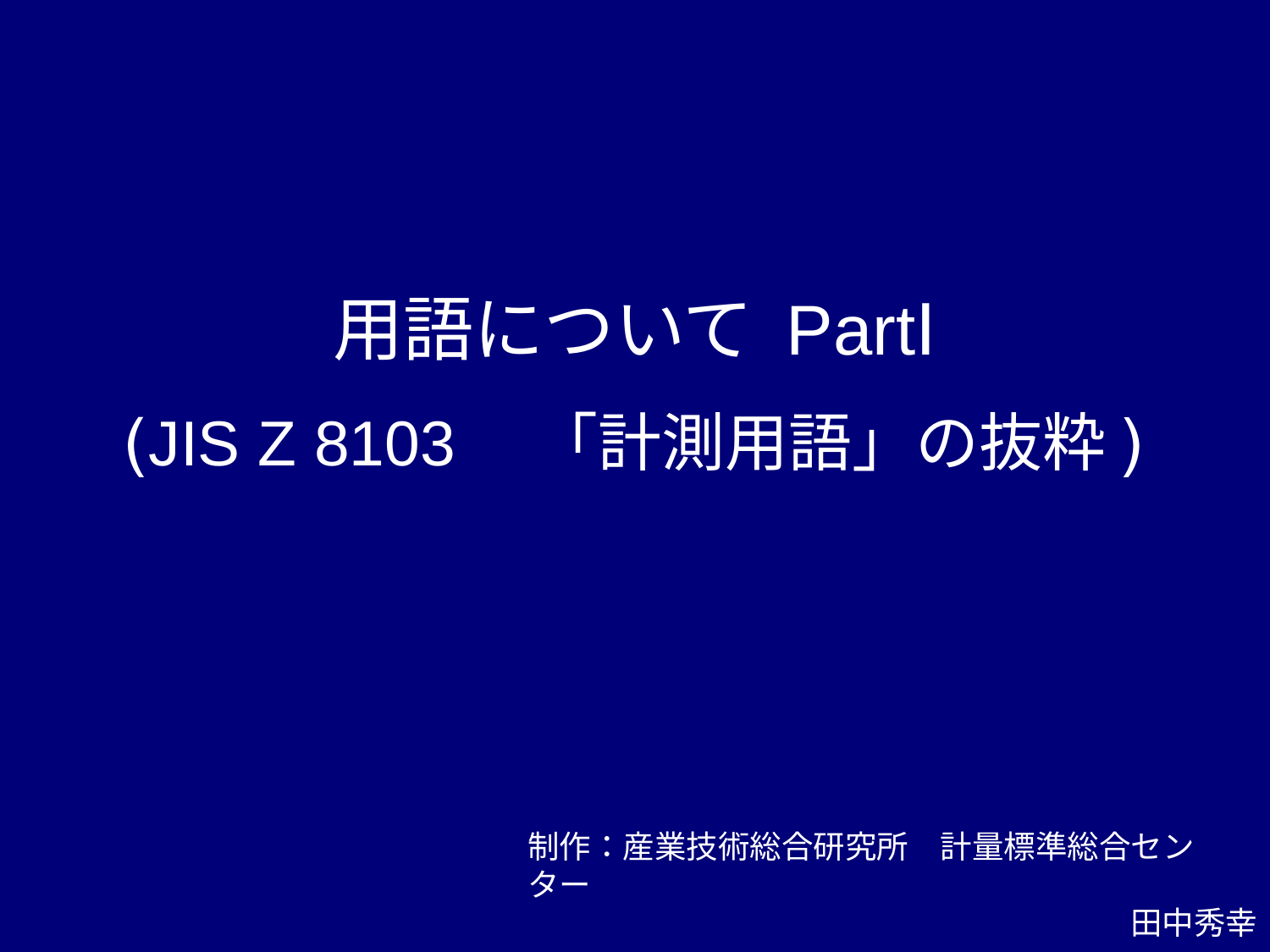

# 用語について PartⅠ
(JIS Z 8103　「計測用語」の抜粋)
制作：産業技術総合研究所　計量標準総合センター
田中秀幸